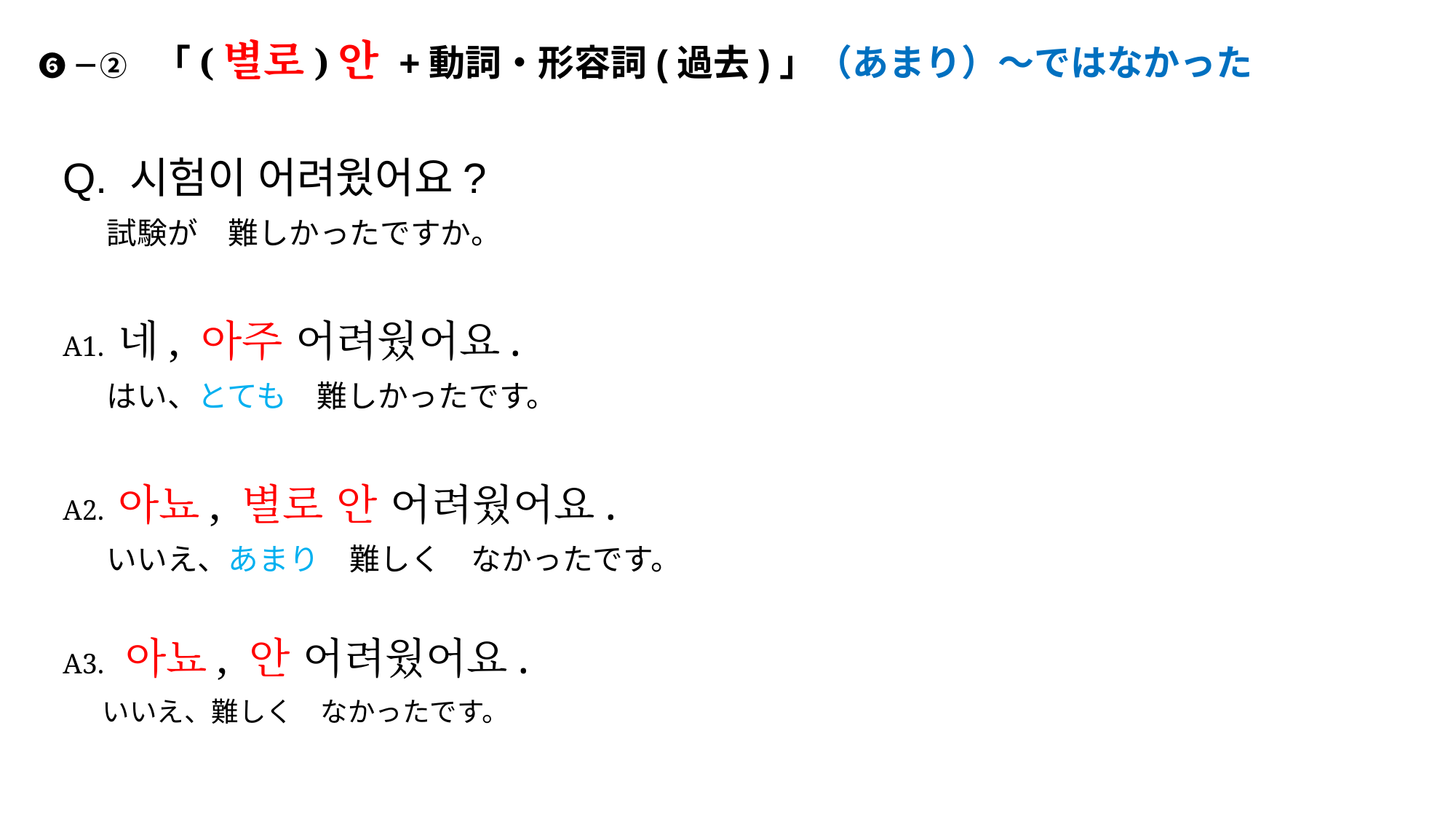

# ❻－②　「(별로)안 +動詞・形容詞(過去)」（あまり）～ではなかった

Q. 시험이 어려웠어요?
　  試験が　難しかったですか。

A1. 네, 아주 어려웠어요.
　  はい、とても　難しかったです。

A2. 아뇨, 별로 안 어려웠어요.
　  いいえ、あまり　難しく　なかったです。

A3. 아뇨, 안 어려웠어요.
　  いいえ、難しく　なかったです。